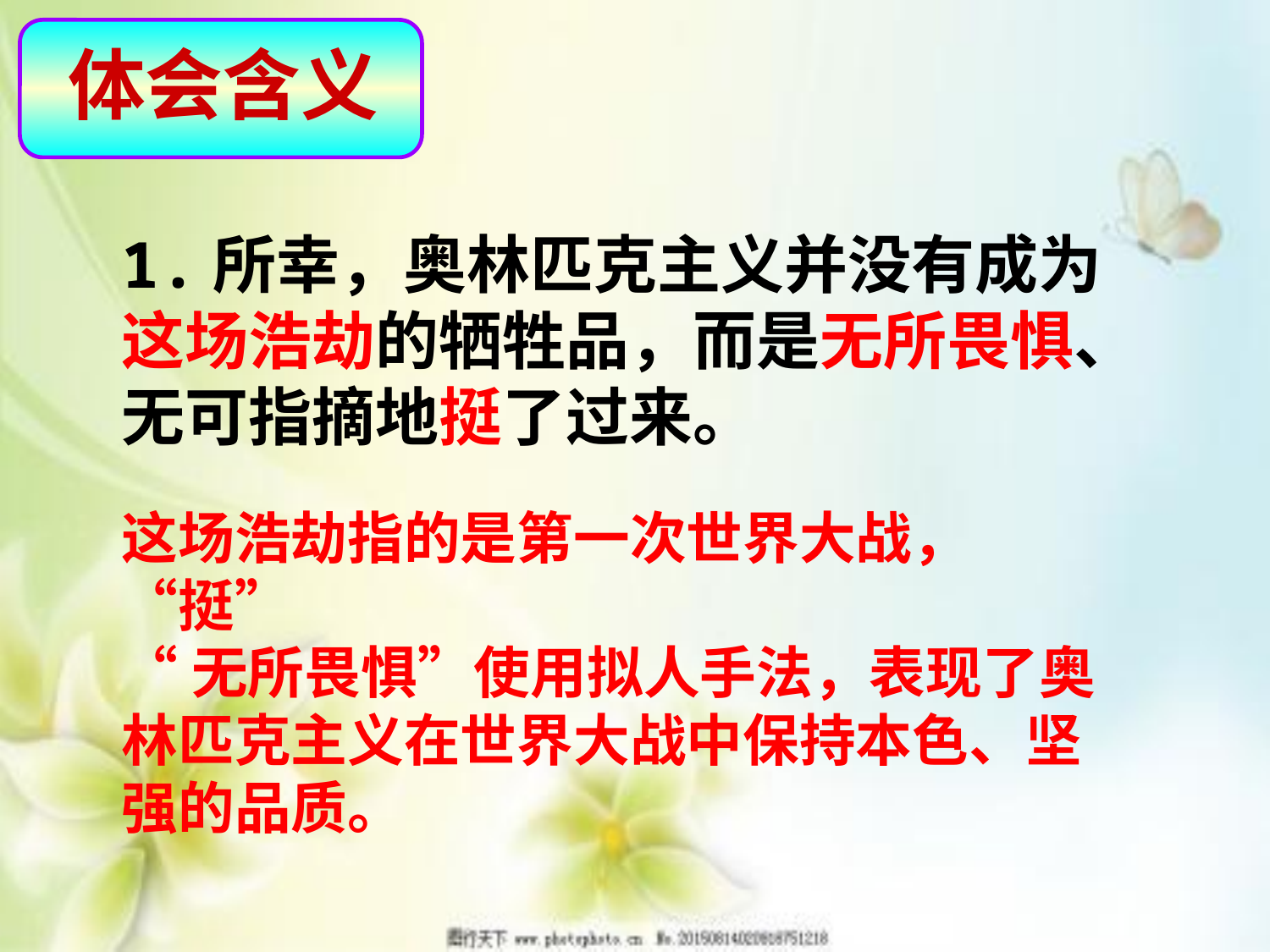

体会含义
1.所幸，奥林匹克主义并没有成为这场浩劫的牺牲品，而是无所畏惧、无可指摘地挺了过来。
这场浩劫指的是第一次世界大战，“挺”
“无所畏惧”使用拟人手法，表现了奥林匹克主义在世界大战中保持本色、坚强的品质。